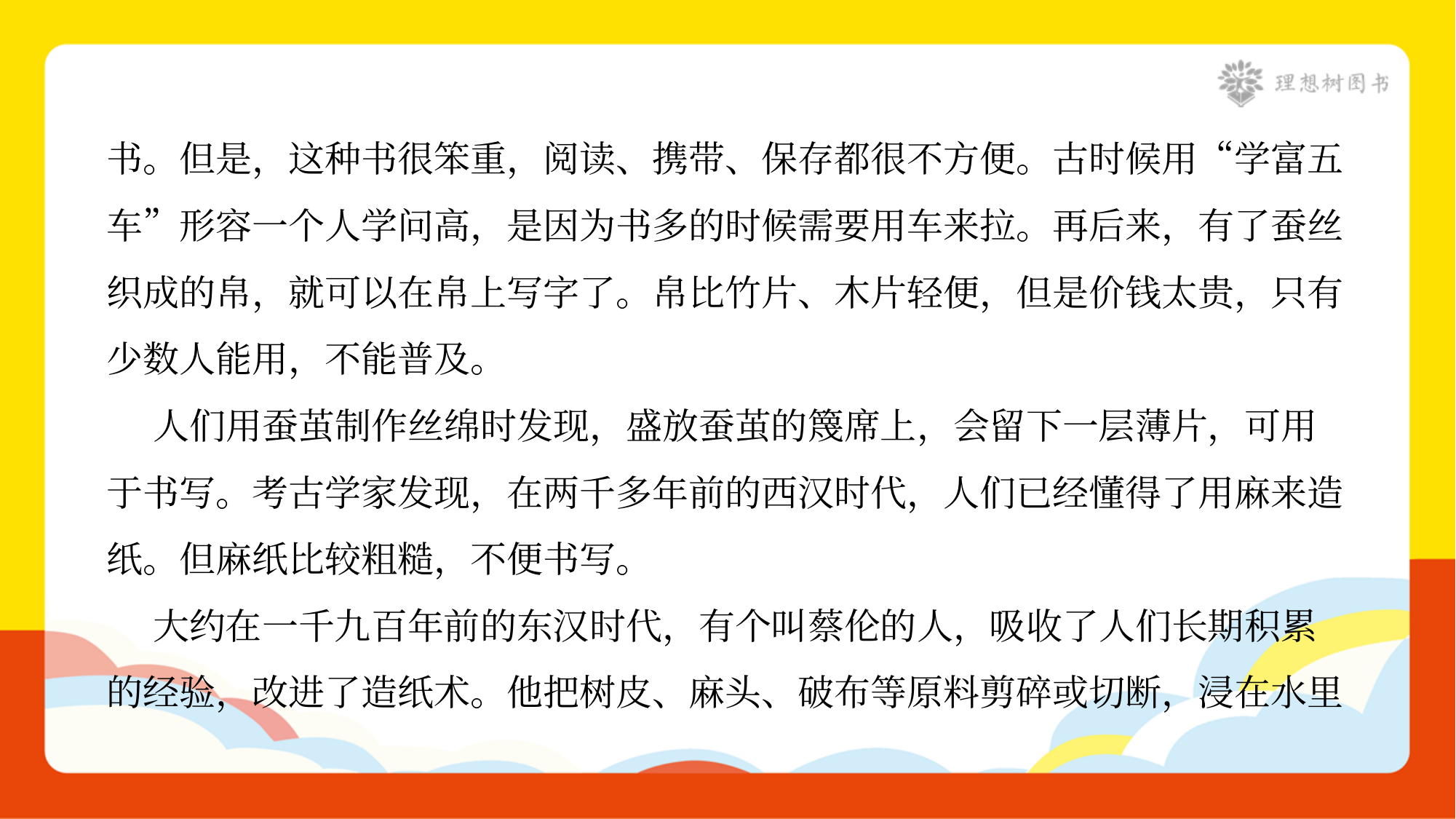

书。但是，这种书很笨重，阅读、携带、保存都很不方便。古时候用“学富五
车”形容一个人学问高，是因为书多的时候需要用车来拉。再后来，有了蚕丝
织成的帛，就可以在帛上写字了。帛比竹片、木片轻便，但是价钱太贵，只有
少数人能用，不能普及。
    人们用蚕茧制作丝绵时发现，盛放蚕茧的篾席上，会留下一层薄片，可用
于书写。考古学家发现，在两千多年前的西汉时代，人们已经懂得了用麻来造
纸。但麻纸比较粗糙，不便书写。
    大约在一千九百年前的东汉时代，有个叫蔡伦的人，吸收了人们长期积累
的经验，改进了造纸术。他把树皮、麻头、破布等原料剪碎或切断，浸在水里